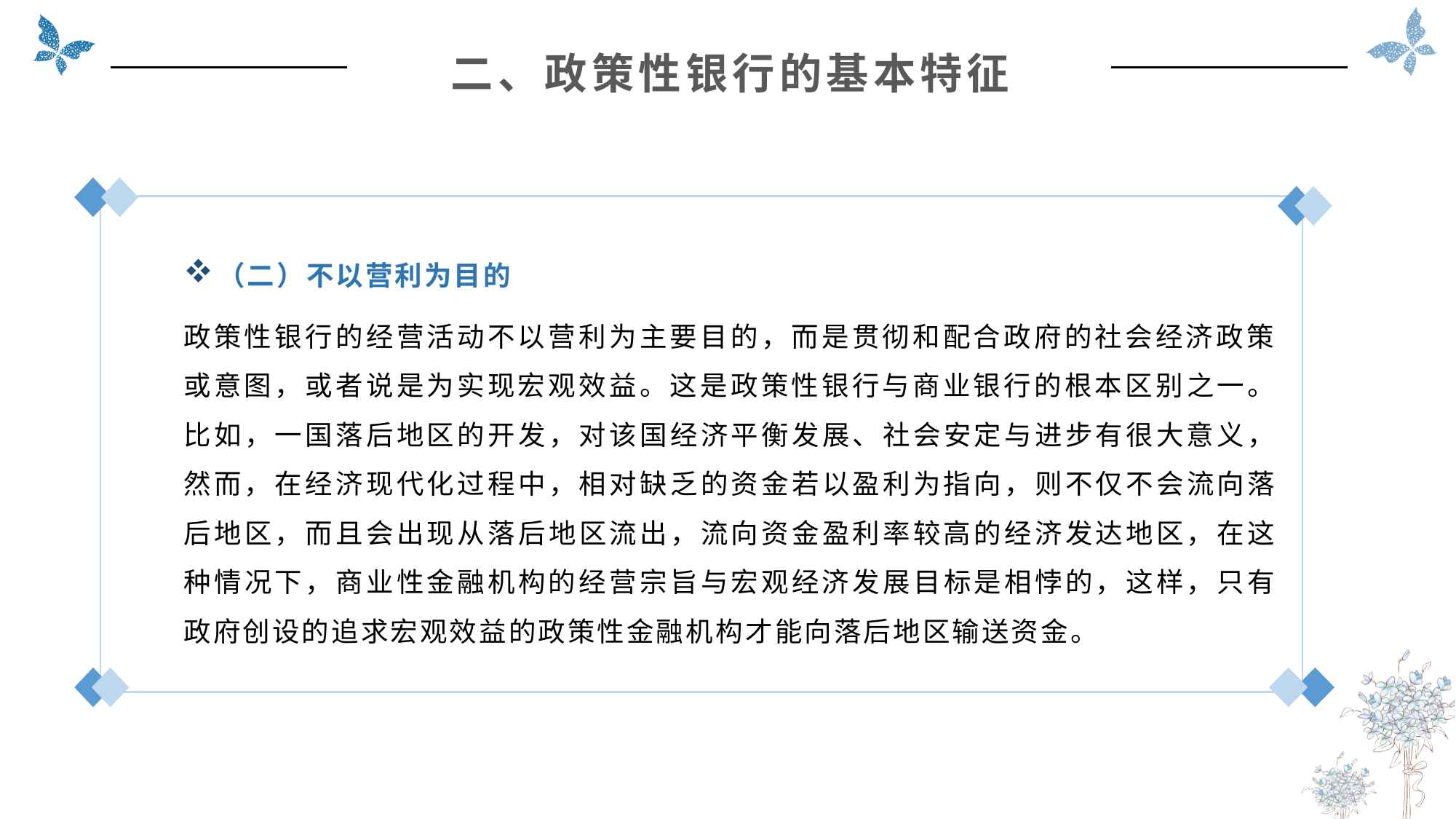

二、政策性银行的基本特征

（二）不以营利为目的
政策性银行的经营活动不以营利为主要目的，而是贯彻和配合政府的社会经济政策或意图，或者说是为实现宏观效益。这是政策性银行与商业银行的根本区别之一。比如，一国落后地区的开发，对该国经济平衡发展、社会安定与进步有很大意义，然而，在经济现代化过程中，相对缺乏的资金若以盈利为指向，则不仅不会流向落后地区，而且会出现从落后地区流出，流向资金盈利率较高的经济发达地区，在这种情况下，商业性金融机构的经营宗旨与宏观经济发展目标是相悖的，这样，只有政府创设的追求宏观效益的政策性金融机构才能向落后地区输送资金。